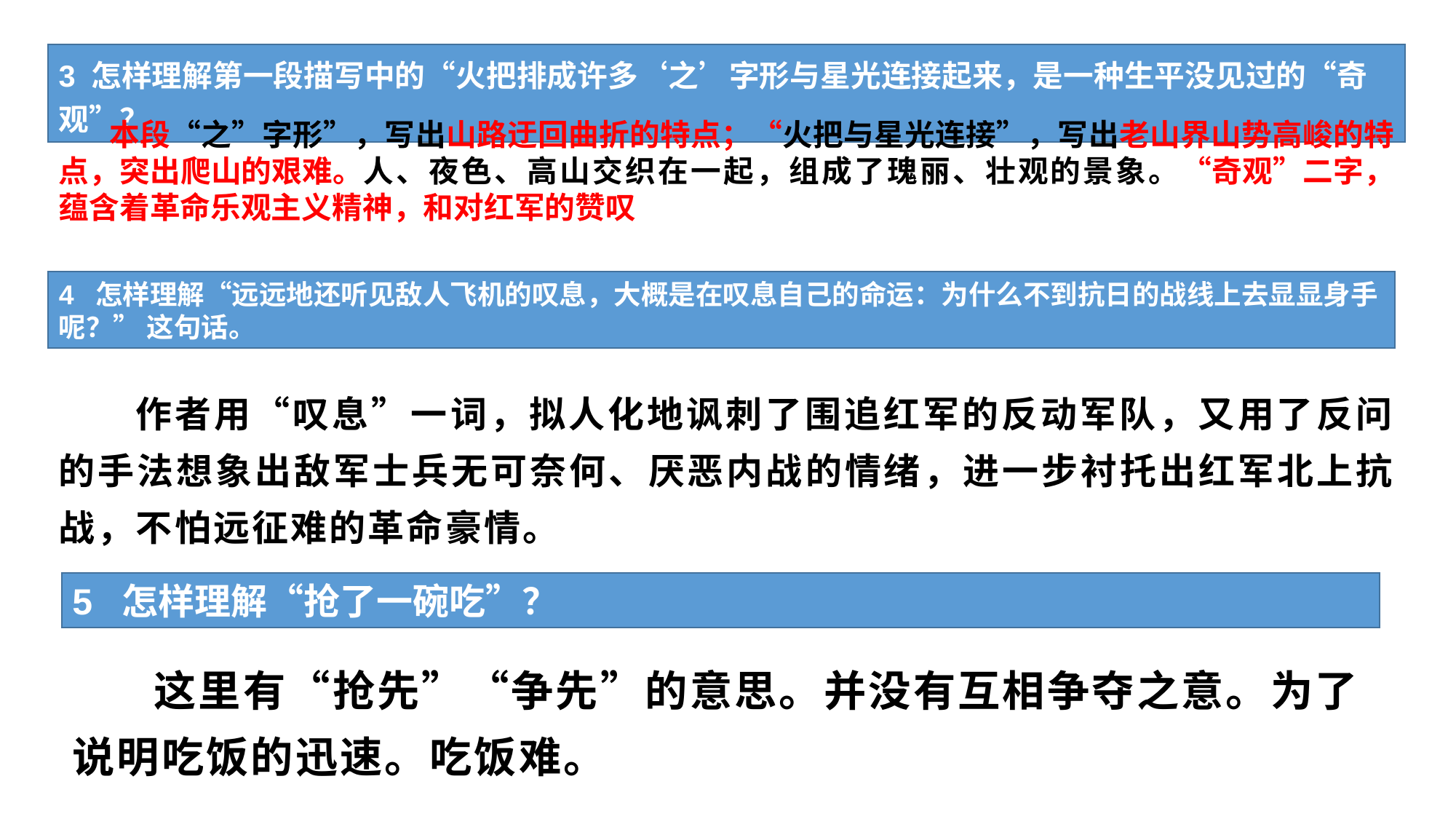

3 怎样理解第一段描写中的“火把排成许多‘之’字形与星光连接起来，是一种生平没见过的“奇观”？
      本段“之”字形”，写出山路迂回曲折的特点；“火把与星光连接”，写出老山界山势高峻的特点，突出爬山的艰难。人、夜色、高山交织在一起，组成了瑰丽、壮观的景象。“奇观”二字，蕴含着革命乐观主义精神，和对红军的赞叹

4  怎样理解“远远地还听见敌人飞机的叹息，大概是在叹息自己的命运：为什么不到抗日的战线上去显显身手呢？” 这句话。
      作者用“叹息”一词，拟人化地讽刺了围追红军的反动军队，又用了反问的手法想象出敌军士兵无可奈何、厌恶内战的情绪，进一步衬托出红军北上抗战，不怕远征难的革命豪情。

5  怎样理解“抢了一碗吃”？
      这里有“抢先”“争先”的意思。并没有互相争夺之意。为了说明吃饭的迅速。吃饭难。